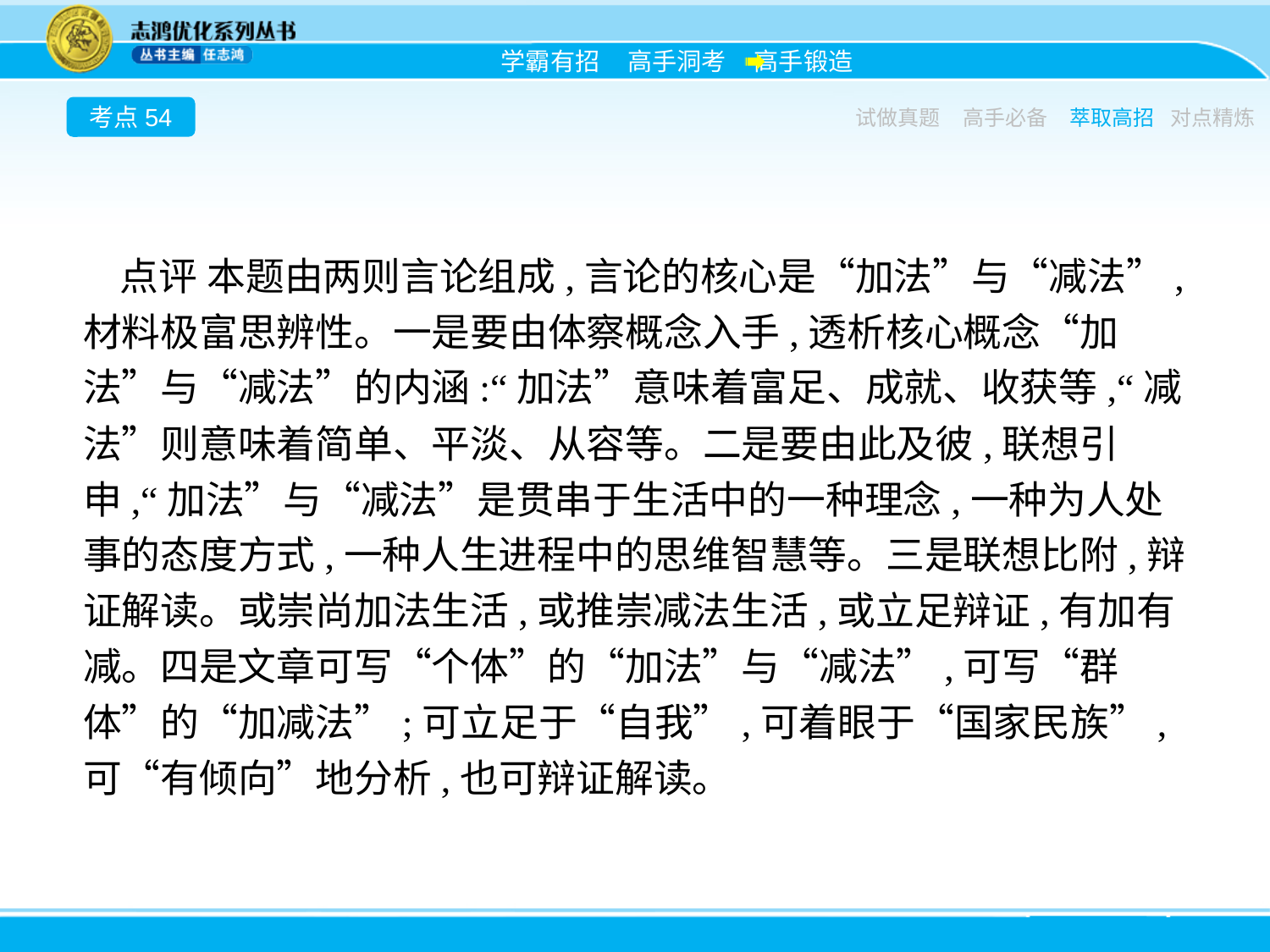

考点54
试做真题
高手必备
萃取高招
对点精炼
点评 本题由两则言论组成,言论的核心是“加法”与“减法”,材料极富思辨性。一是要由体察概念入手,透析核心概念“加法”与“减法”的内涵:“加法”意味着富足、成就、收获等,“减法”则意味着简单、平淡、从容等。二是要由此及彼,联想引申,“加法”与“减法”是贯串于生活中的一种理念,一种为人处事的态度方式,一种人生进程中的思维智慧等。三是联想比附,辩证解读。或崇尚加法生活,或推崇减法生活,或立足辩证,有加有减。四是文章可写“个体”的“加法”与“减法”,可写“群体”的“加减法”;可立足于“自我”,可着眼于“国家民族”,可“有倾向”地分析,也可辩证解读。